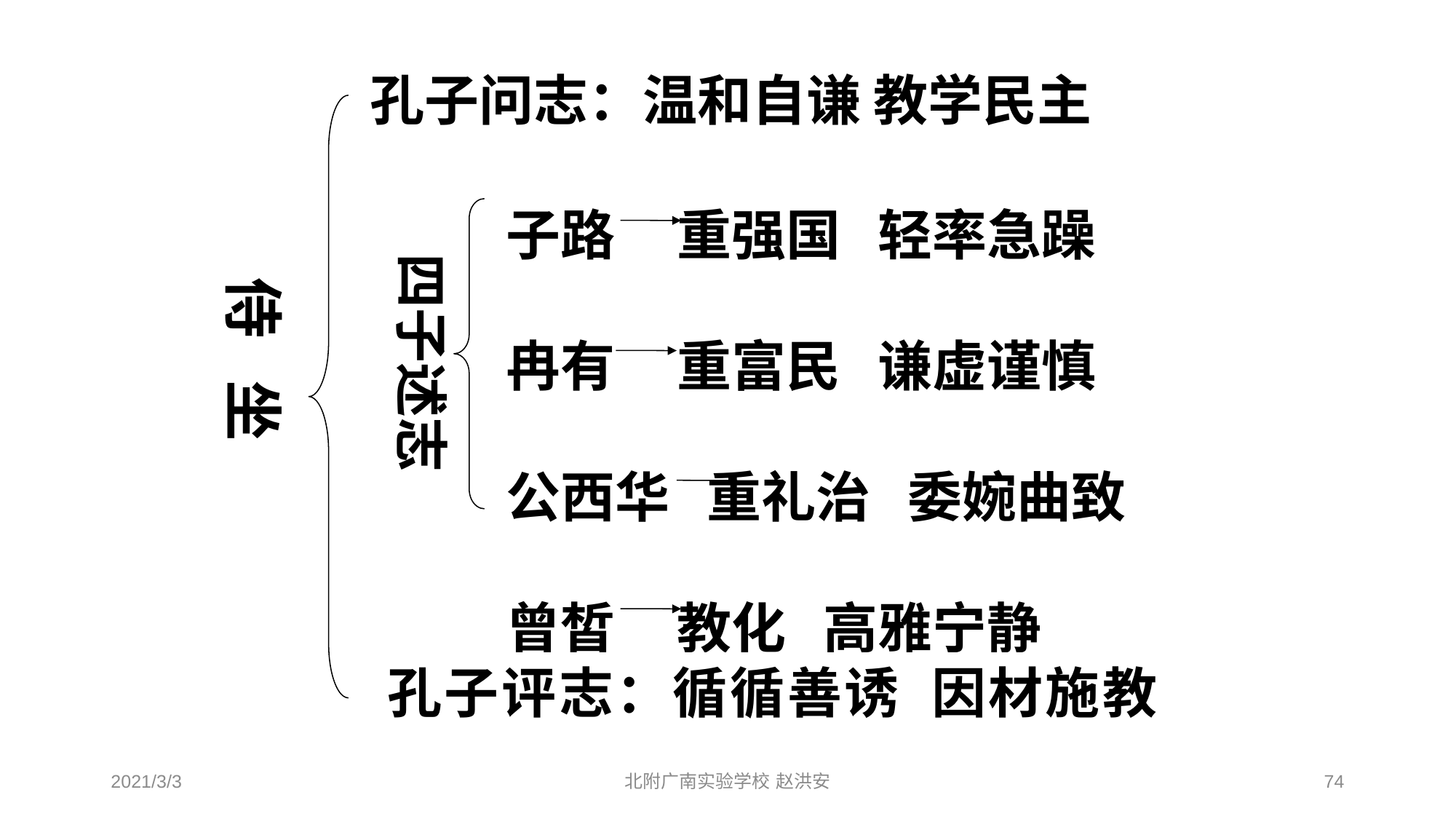

孔子问志：温和自谦 教学民主

子路     重强国   轻率急躁
冉有     重富民   谦虚谨慎
公西华   重礼治   委婉曲致
曾皙     教化   高雅宁静

四子述志
侍   坐
孔子评志：循循善诱  因材施教

2021/3/3
北附广南实验学校 赵洪安
74